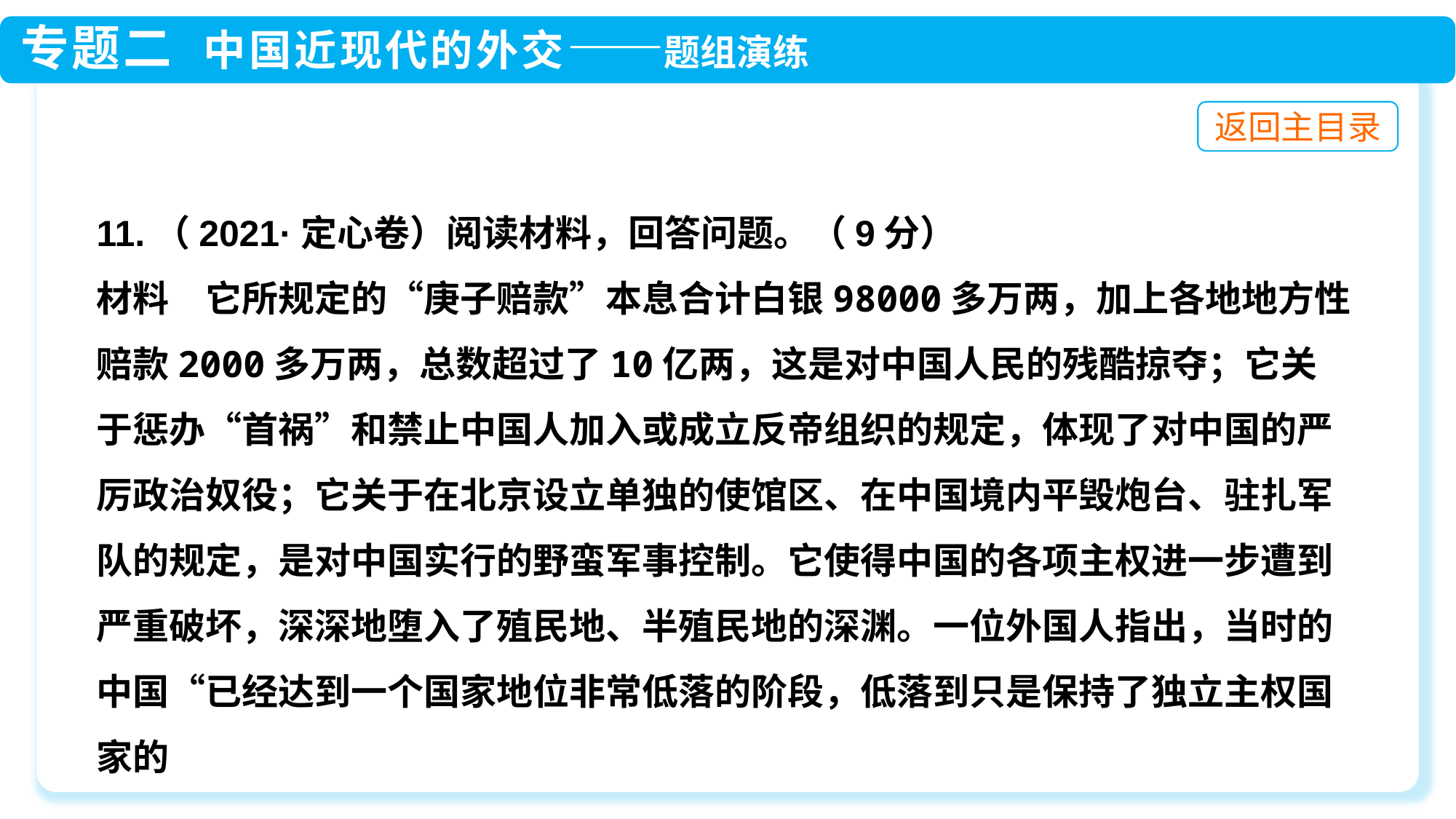

11.（2021·定心卷）阅读材料，回答问题。（9分）
材料　它所规定的“庚子赔款”本息合计白银98000多万两，加上各地地方性赔款2000多万两，总数超过了10亿两，这是对中国人民的残酷掠夺；它关于惩办“首祸”和禁止中国人加入或成立反帝组织的规定，体现了对中国的严厉政治奴役；它关于在北京设立单独的使馆区、在中国境内平毁炮台、驻扎军队的规定，是对中国实行的野蛮军事控制。它使得中国的各项主权进一步遭到严重破坏，深深地堕入了殖民地、半殖民地的深渊。一位外国人指出，当时的中国“已经达到一个国家地位非常低落的阶段，低落到只是保持了独立主权国家的